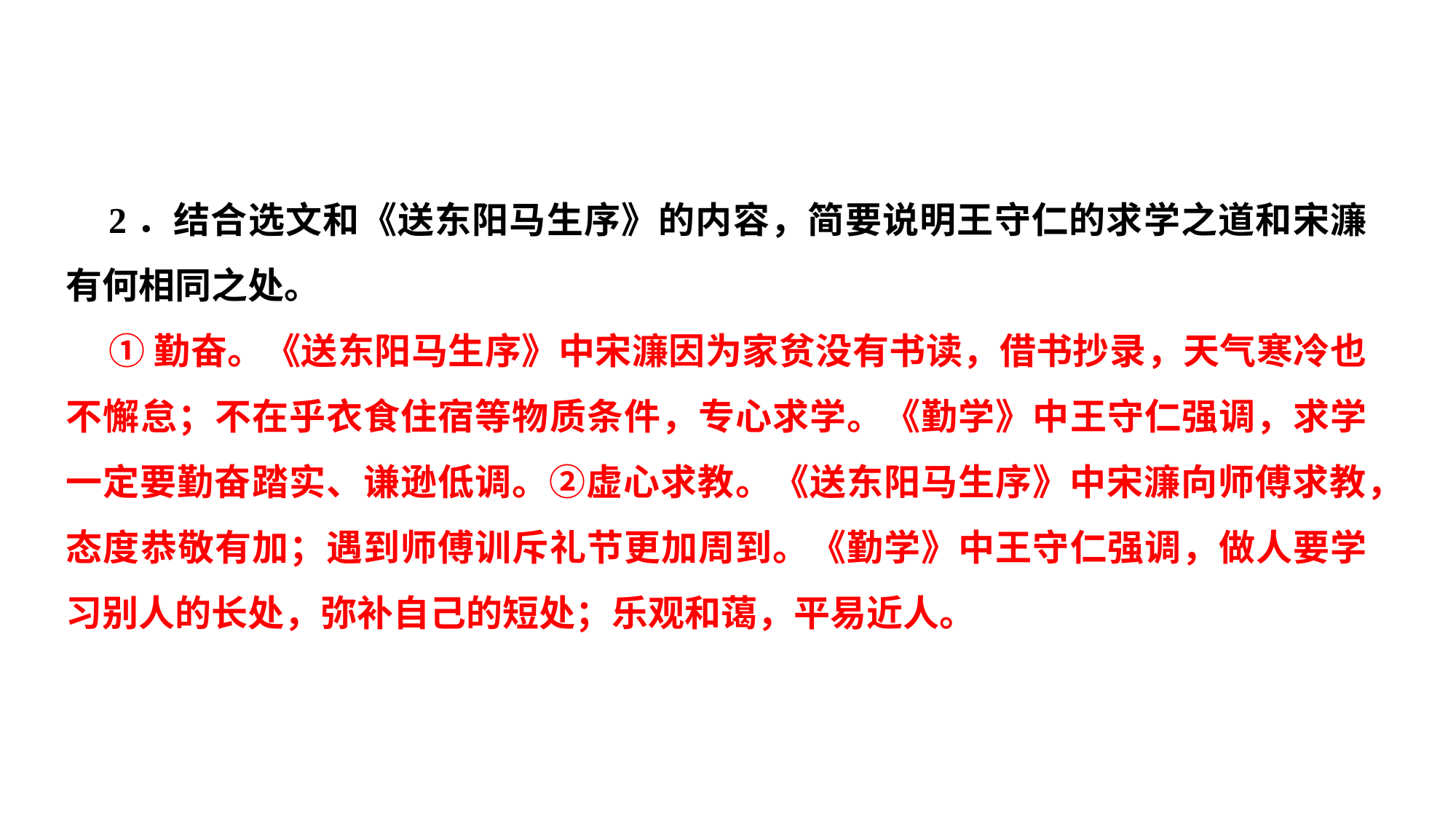

2．结合选文和《送东阳马生序》的内容，简要说明王守仁的求学之道和宋濂有何相同之处。
①勤奋。《送东阳马生序》中宋濂因为家贫没有书读，借书抄录，天气寒冷也不懈怠；不在乎衣食住宿等物质条件，专心求学。《勤学》中王守仁强调，求学一定要勤奋踏实、谦逊低调。②虚心求教。《送东阳马生序》中宋濂向师傅求教，态度恭敬有加；遇到师傅训斥礼节更加周到。《勤学》中王守仁强调，做人要学习别人的长处，弥补自己的短处；乐观和蔼，平易近人。